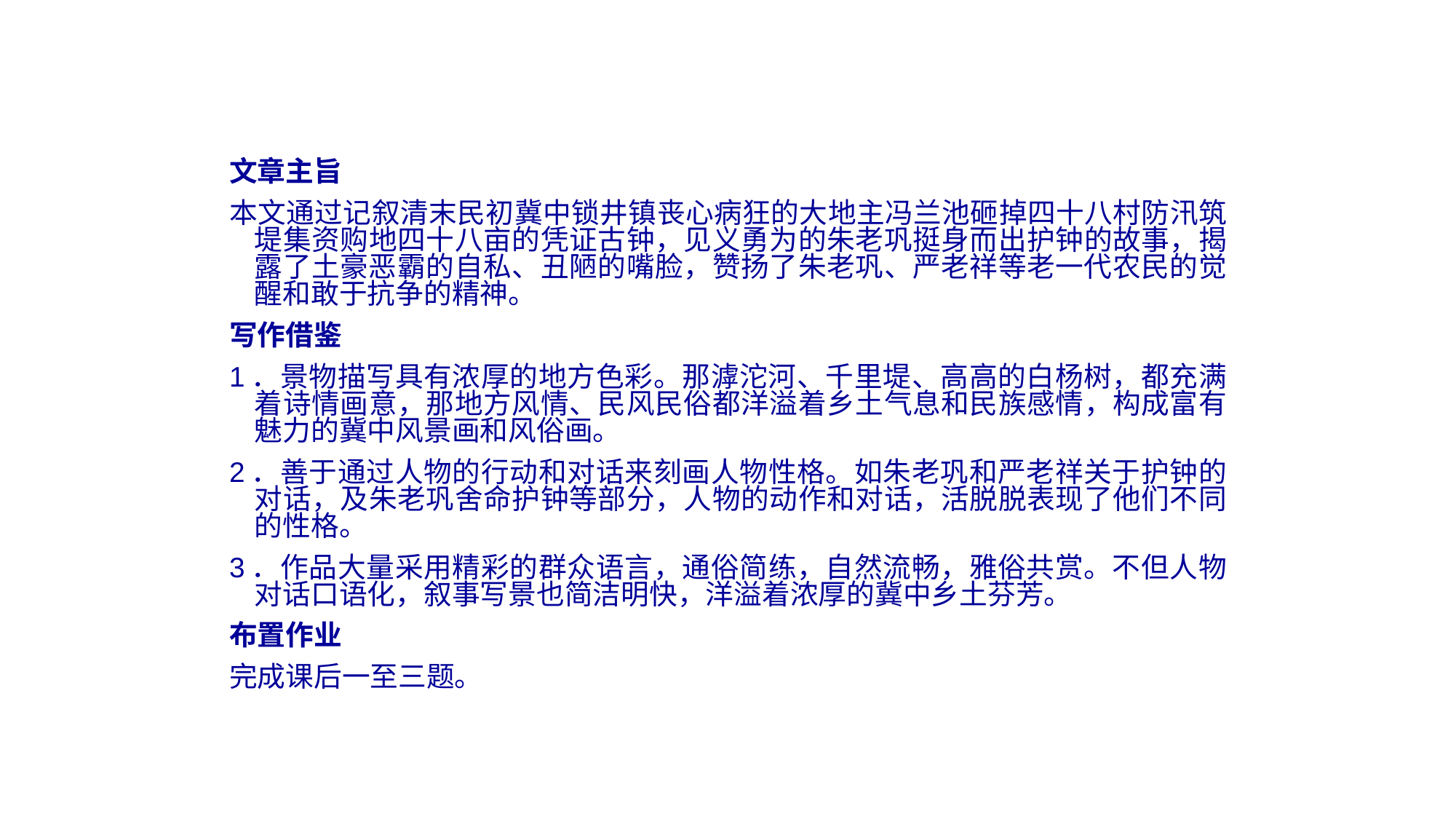

文章主旨
本文通过记叙清末民初冀中锁井镇丧心病狂的大地主冯兰池砸掉四十八村防汛筑堤集资购地四十八亩的凭证古钟，见义勇为的朱老巩挺身而出护钟的故事，揭露了土豪恶霸的自私、丑陋的嘴脸，赞扬了朱老巩、严老祥等老一代农民的觉醒和敢于抗争的精神。
写作借鉴
1．景物描写具有浓厚的地方色彩。那滹沱河、千里堤、高高的白杨树，都充满着诗情画意，那地方风情、民风民俗都洋溢着乡土气息和民族感情，构成富有魅力的冀中风景画和风俗画。
2．善于通过人物的行动和对话来刻画人物性格。如朱老巩和严老祥关于护钟的对话，及朱老巩舍命护钟等部分，人物的动作和对话，活脱脱表现了他们不同的性格。
3．作品大量采用精彩的群众语言，通俗简练，自然流畅，雅俗共赏。不但人物对话口语化，叙事写景也简洁明快，洋溢着浓厚的冀中乡土芬芳。
布置作业
完成课后一至三题。